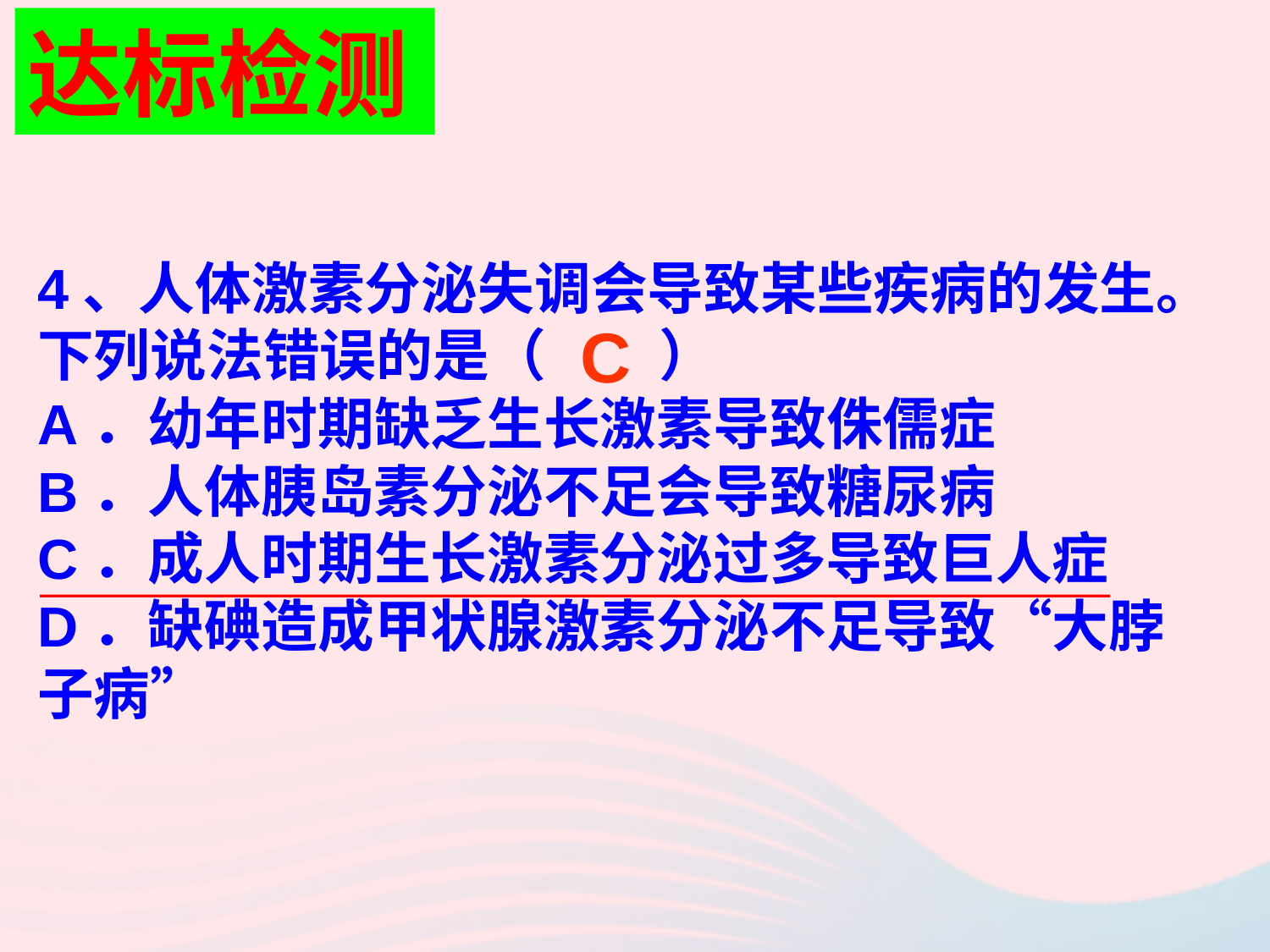

达标检测
4、人体激素分泌失调会导致某些疾病的发生。下列说法错误的是（　　）
A．幼年时期缺乏生长激素导致侏儒症
B．人体胰岛素分泌不足会导致糖尿病
C．成人时期生长激素分泌过多导致巨人症D．缺碘造成甲状腺激素分泌不足导致“大脖子病”
C